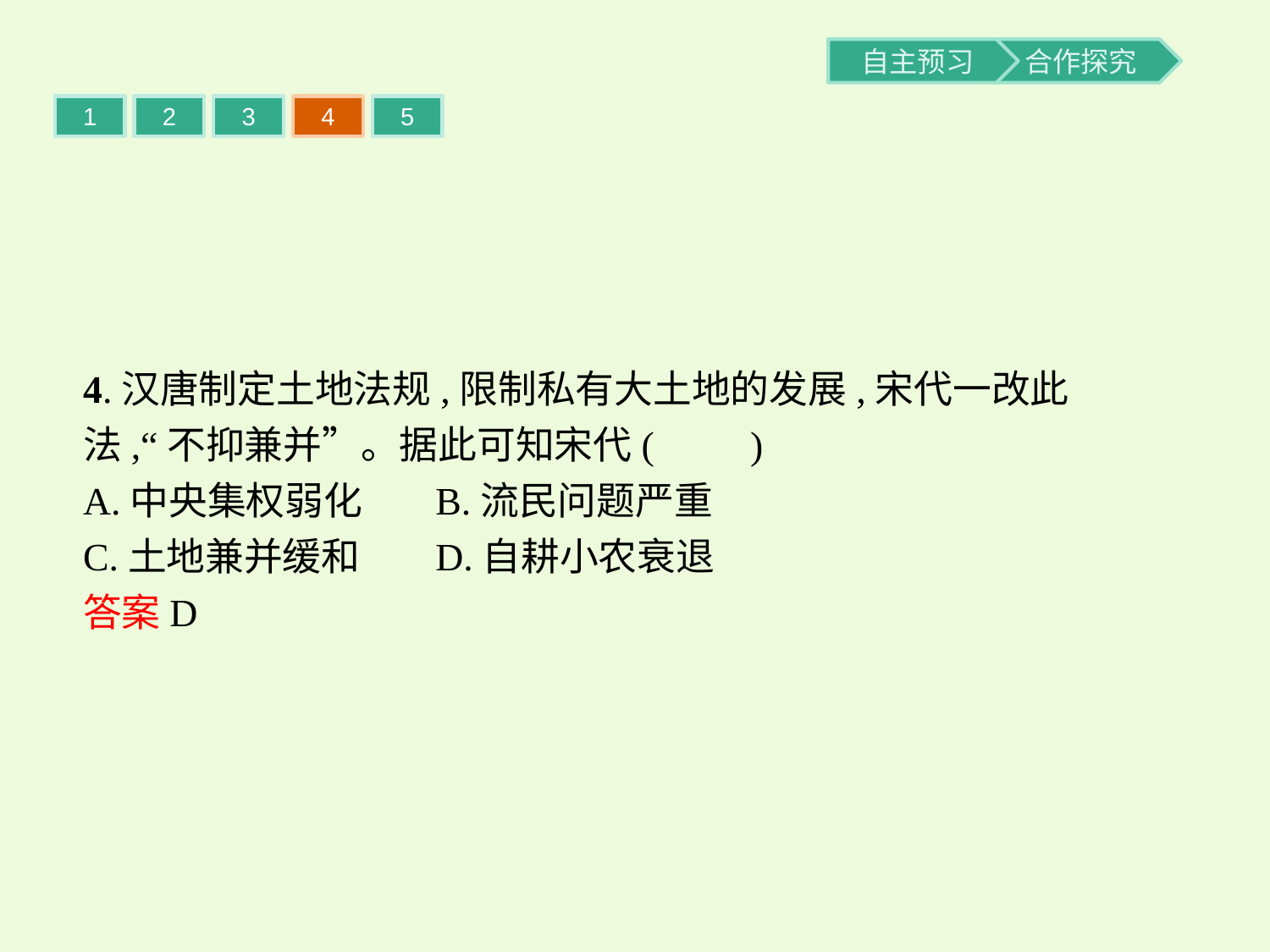

1
2
3
4
5
4.汉唐制定土地法规,限制私有大土地的发展,宋代一改此法,“不抑兼并”。据此可知宋代(　　)
A.中央集权弱化	B.流民问题严重
C.土地兼并缓和	D.自耕小农衰退
答案D